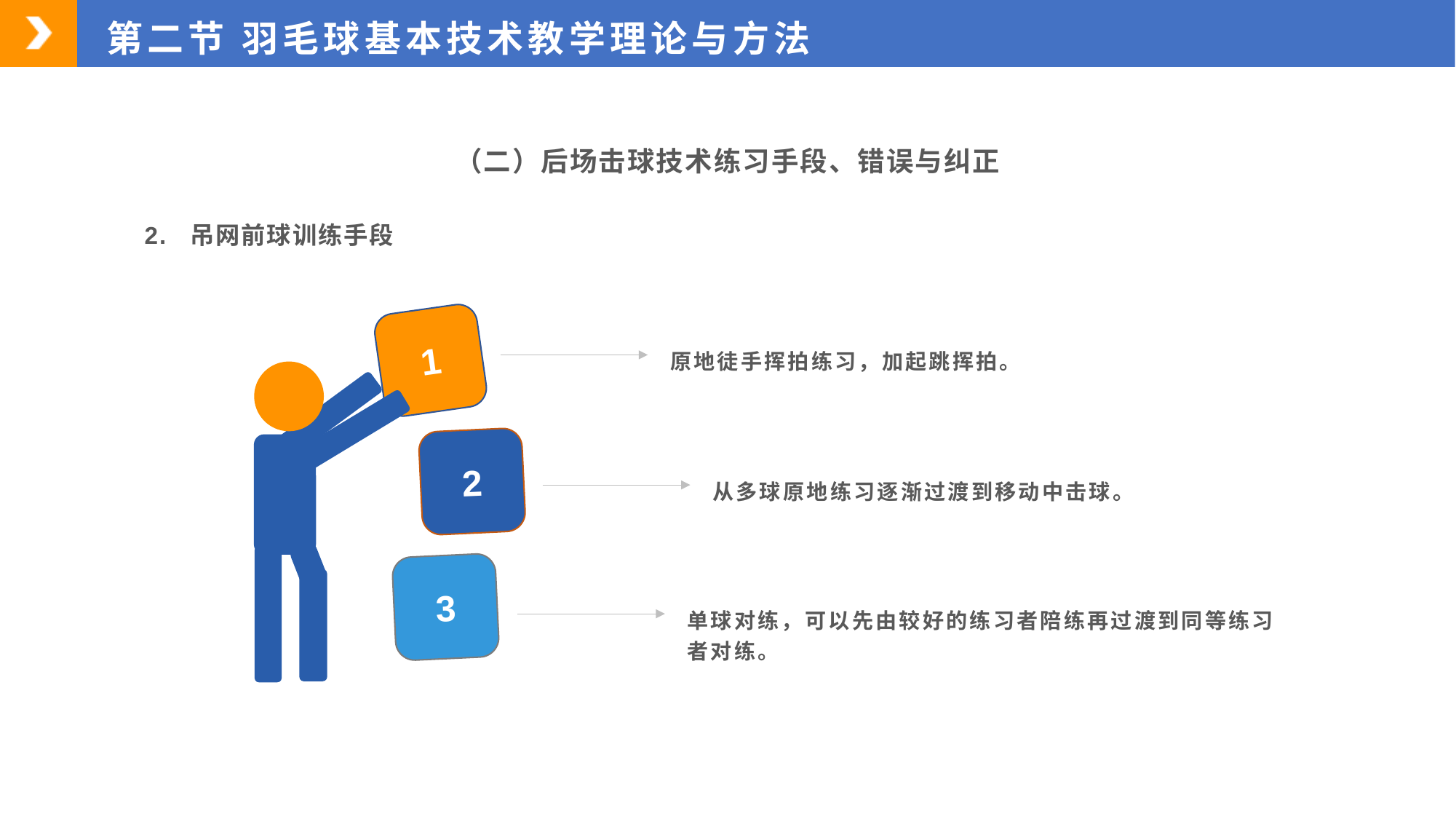

第二节 羽毛球基本技术教学理论与方法
（二）后场击球技术练习手段、错误与纠正
2.  吊网前球训练手段
1
原地徒手挥拍练习，加起跳挥拍。

2

从多球原地练习逐渐过渡到移动中击球。

3

单球对练，可以先由较好的练习者陪练再过渡到同等练习者对练。